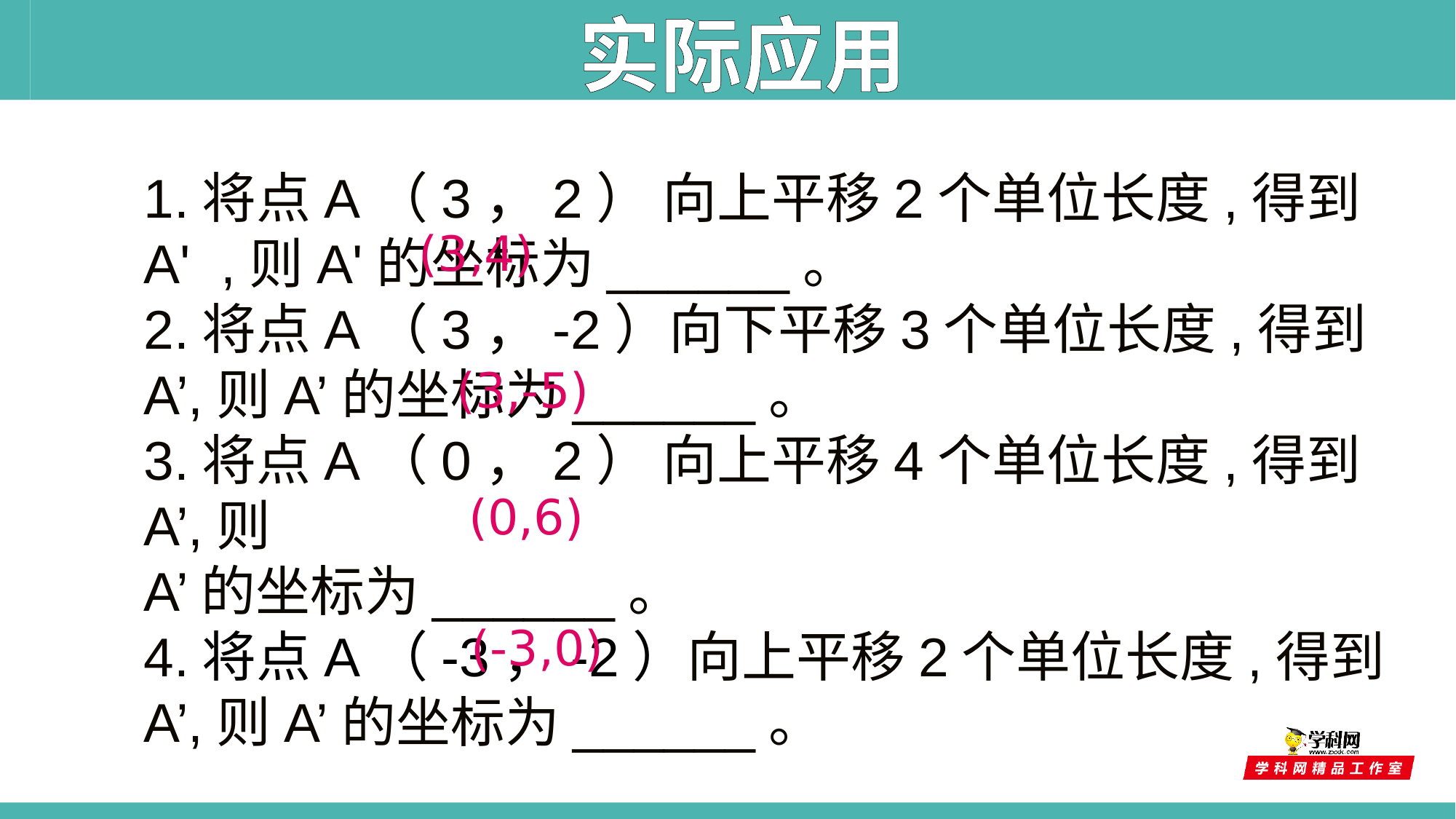

实际应用
1.将点A（3，2） 向上平移2个单位长度,得到A'  ,则A'的坐标为______。
2.将点A（3，-2）向下平移3个单位长度,得到A’,则A’的坐标为______。
3.将点A（0，2） 向上平移4个单位长度,得到A’,则
A’的坐标为______。
4.将点A（-3，-2）向上平移2个单位长度,得到A’,则A’的坐标为______。

(3,4)
(3,-5)
(0,6)
(-3,0)